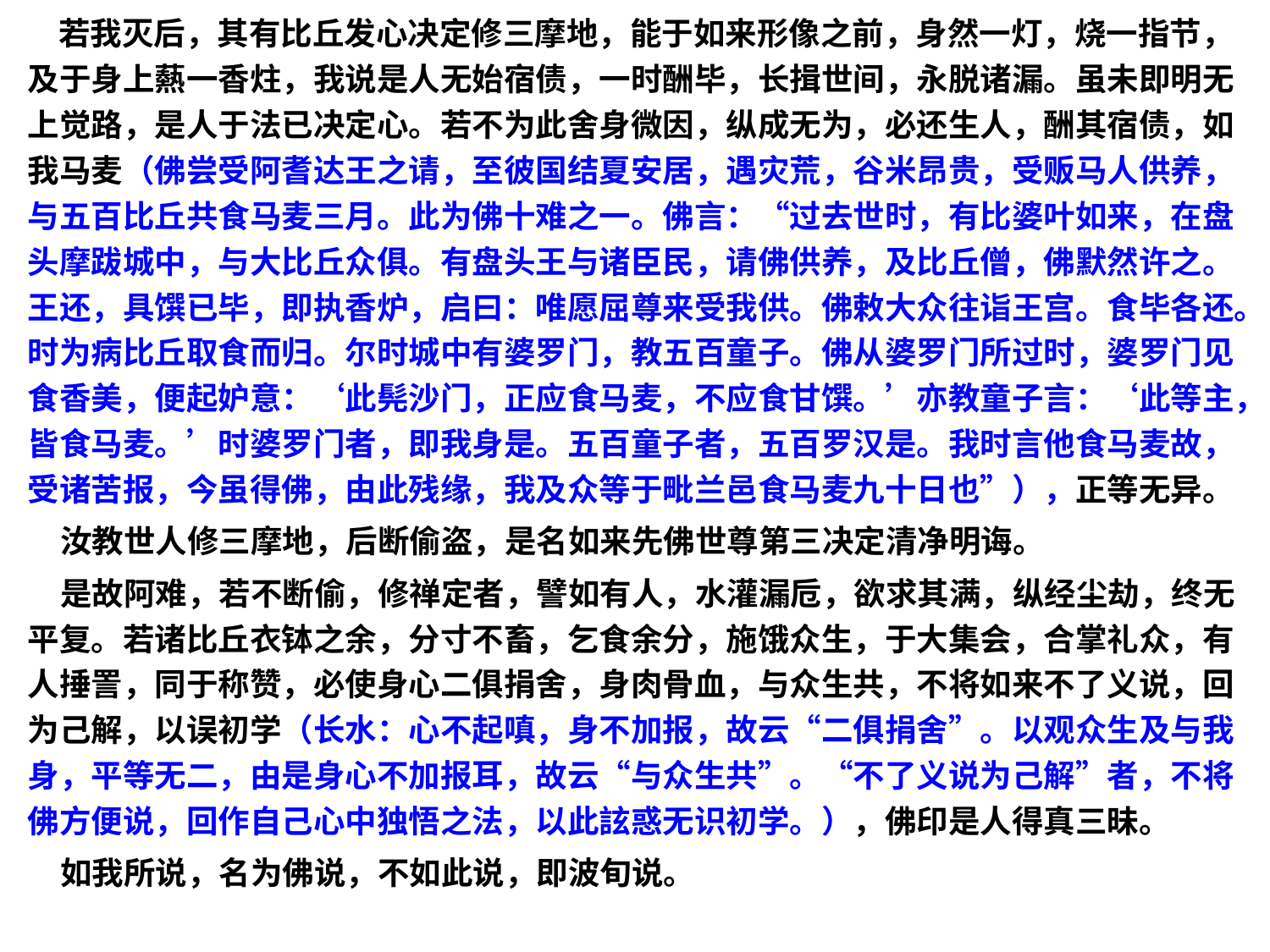

若我灭后，其有比丘发心决定修三摩地，能于如来形像之前，身然一灯，烧一指节，及于身上爇一香炷，我说是人无始宿债，一时酬毕，长揖世间，永脱诸漏。虽未即明无上觉路，是人于法已决定心。若不为此舍身微因，纵成无为，必还生人，酬其宿债，如我马麦（佛尝受阿耆达王之请，至彼国结夏安居，遇灾荒，谷米昂贵，受贩马人供养，与五百比丘共食马麦三月。此为佛十难之一。佛言：“过去世时，有比婆叶如来，在盘头摩跋城中，与大比丘众俱。有盘头王与诸臣民，请佛供养，及比丘僧，佛默然许之。王还，具馔已毕，即执香炉，启曰：唯愿屈尊来受我供。佛敕大众往诣王宫。食毕各还。时为病比丘取食而归。尔时城中有婆罗门，教五百童子。佛从婆罗门所过时，婆罗门见食香美，便起妒意：‘此髡沙门，正应食马麦，不应食甘馔。’亦教童子言：‘此等主，皆食马麦。’时婆罗门者，即我身是。五百童子者，五百罗汉是。我时言他食马麦故，受诸苦报，今虽得佛，由此残缘，我及众等于毗兰邑食马麦九十日也”），正等无异。
    汝教世人修三摩地，后断偷盗，是名如来先佛世尊第三决定清净明诲。
    是故阿难，若不断偷，修禅定者，譬如有人，水灌漏卮，欲求其满，纵经尘劫，终无平复。若诸比丘衣钵之余，分寸不畜，乞食余分，施饿众生，于大集会，合掌礼众，有人捶詈，同于称赞，必使身心二俱捐舍，身肉骨血，与众生共，不将如来不了义说，回为己解，以误初学（长水：心不起嗔，身不加报，故云“二俱捐舍”。以观众生及与我身，平等无二，由是身心不加报耳，故云“与众生共”。“不了义说为己解”者，不将佛方便说，回作自己心中独悟之法，以此詃惑无识初学。），佛印是人得真三昧。
    如我所说，名为佛说，不如此说，即波旬说。